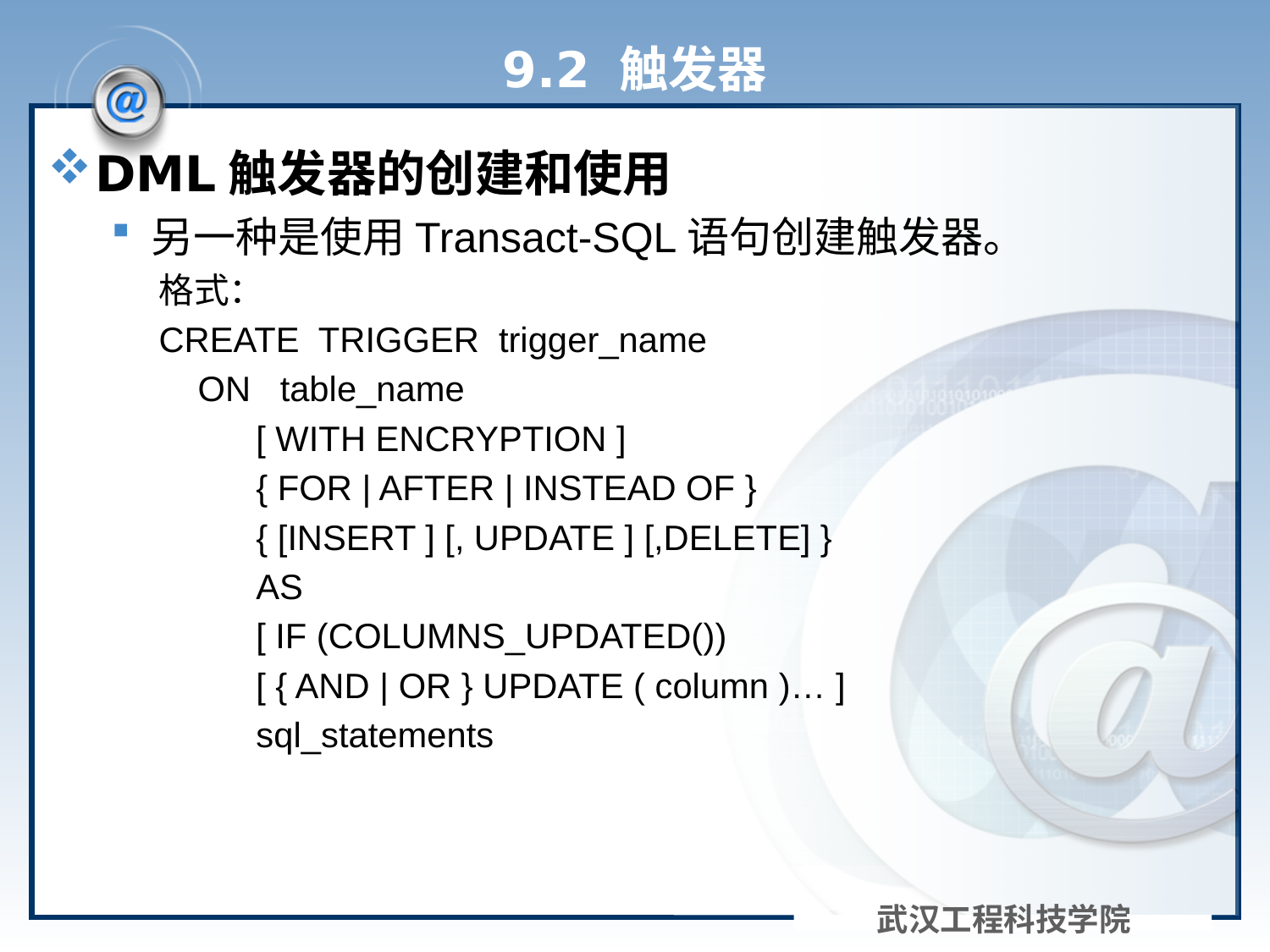

# 9.2 触发器
DML触发器的创建和使用
另一种是使用Transact-SQL语句创建触发器。
格式：
CREATE  TRIGGER  trigger_name
    ON   table_name
          [ WITH ENCRYPTION ]
          { FOR | AFTER | INSTEAD OF }
          { [INSERT ] [, UPDATE ] [,DELETE] }
          AS
          [ IF (COLUMNS_UPDATED())
          [ { AND | OR } UPDATE ( column )… ]
          sql_statements

武汉工程科技学院